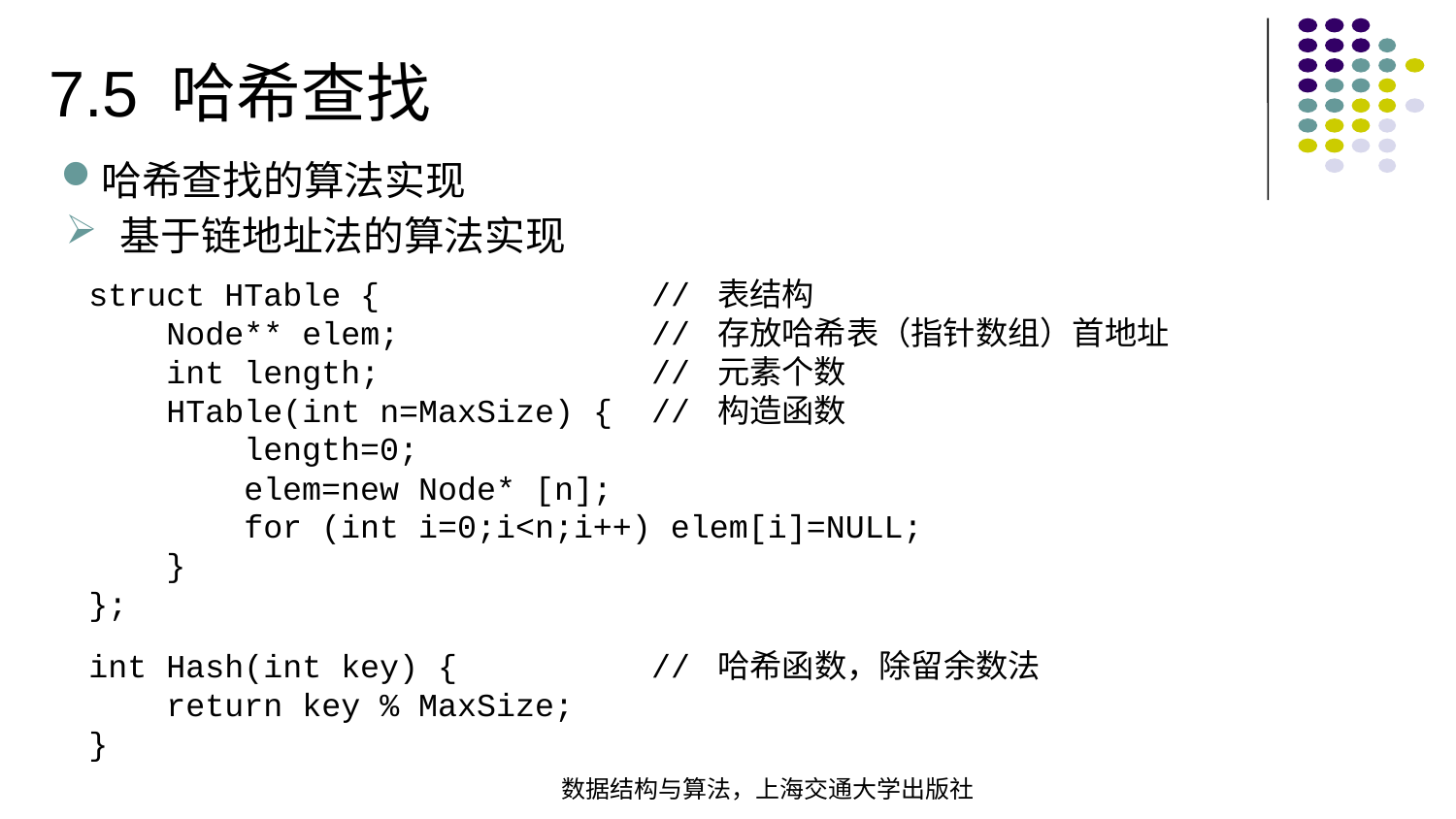

7.5 哈希查找
哈希查找的算法实现
基于链地址法的算法实现
struct HTable {              // 表结构    Node** elem;             // 存放哈希表（指针数组）首地址     int length;              // 元素个数     HTable(int n=MaxSize) {  // 构造函数         length=0;        elem=new Node* [n];        for (int i=0;i<n;i++) elem[i]=NULL;    }};
int Hash(int key) {          // 哈希函数，除留余数法    return key % MaxSize;}